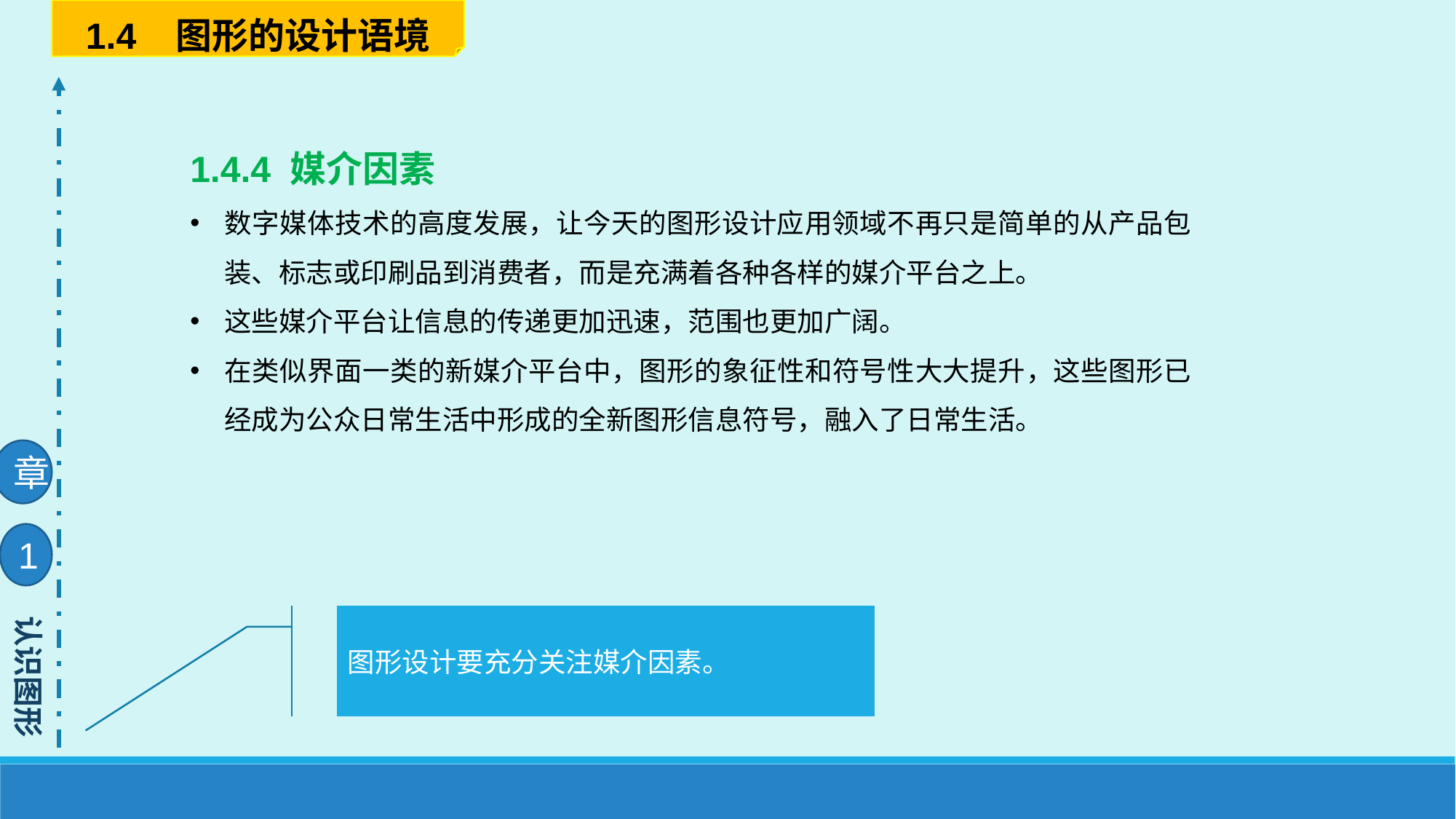

1.4   图形的设计语境
1.4.4 媒介因素
数字媒体技术的高度发展，让今天的图形设计应用领域不再只是简单的从产品包装、标志或印刷品到消费者，而是充满着各种各样的媒介平台之上。
这些媒介平台让信息的传递更加迅速，范围也更加广阔。
在类似界面一类的新媒介平台中，图形的象征性和符号性大大提升，这些图形已经成为公众日常生活中形成的全新图形信息符号，融入了日常生活。
章
1
认识图形
图形设计要充分关注媒介因素。